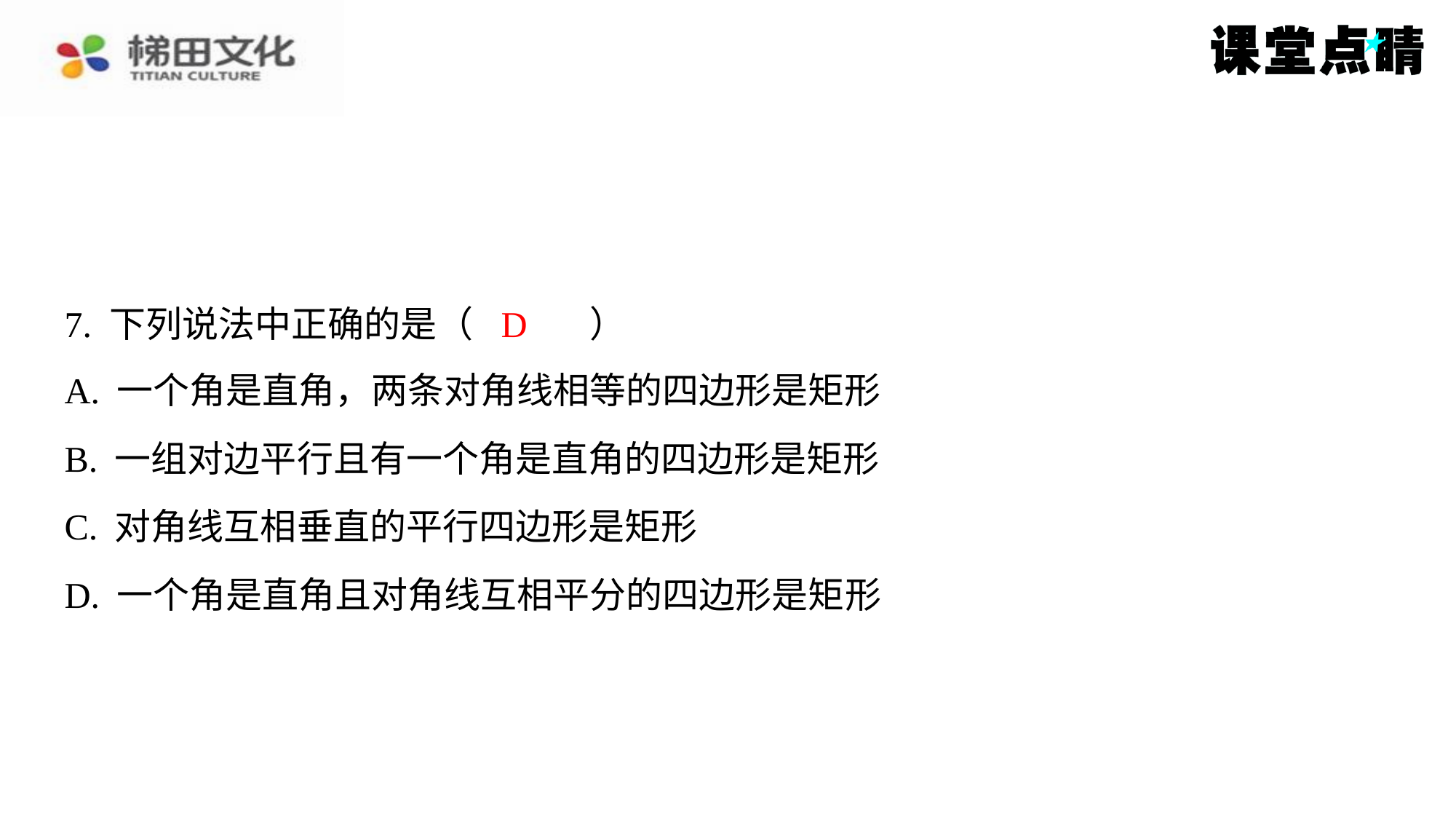

D
7. 下列说法中正确的是（　D　）
| A. 一个角是直角，两条对角线相等的四边形是矩形 |
| --- |
| B. 一组对边平行且有一个角是直角的四边形是矩形 |
| C. 对角线互相垂直的平行四边形是矩形 |
| D. 一个角是直角且对角线互相平分的四边形是矩形 |